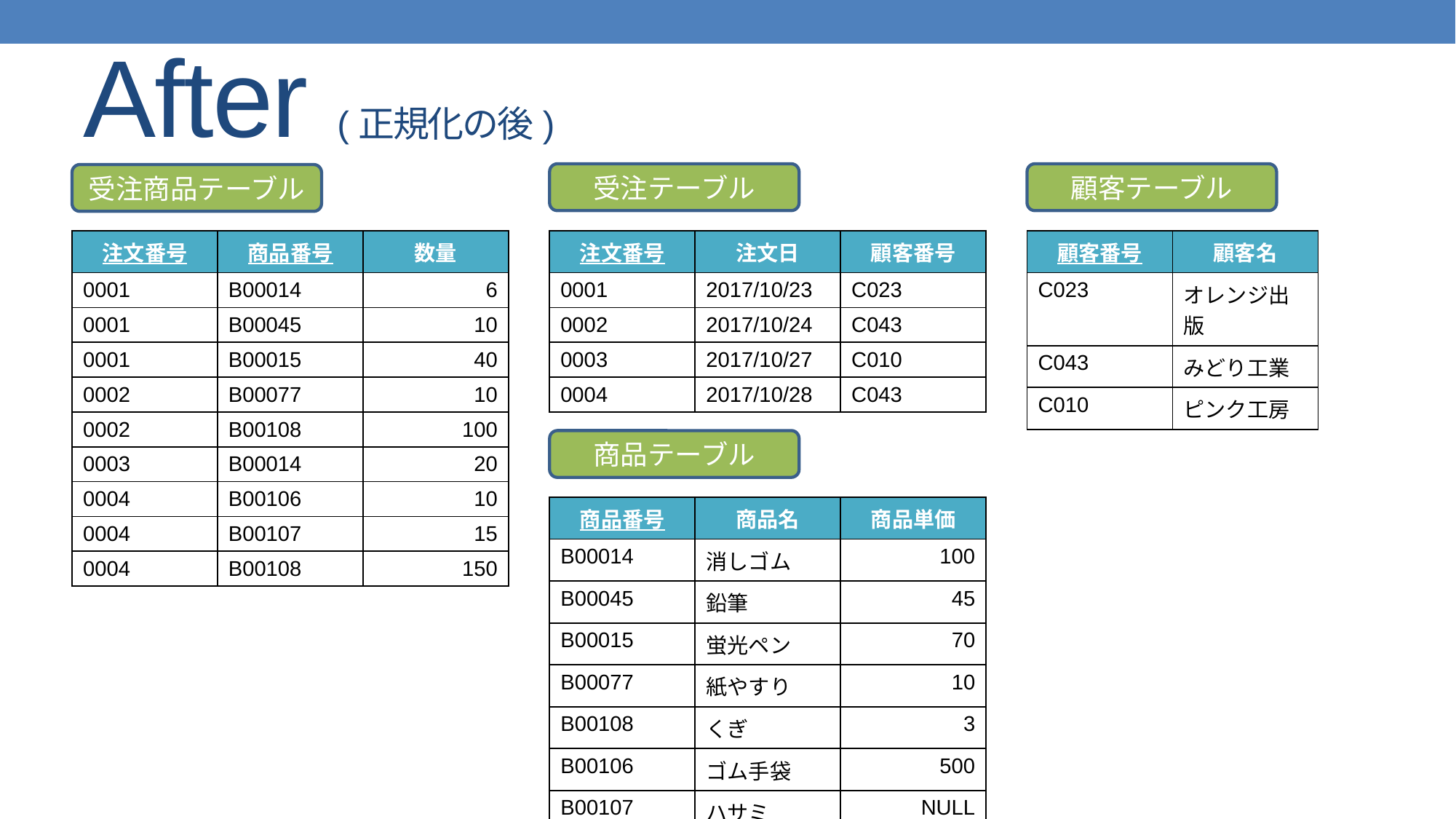

# After (正規化の後)
受注テーブル
顧客テーブル
受注商品テーブル
| 注文番号 | 商品番号 | 数量 |
| --- | --- | --- |
| 0001 | B00014 | 6 |
| 0001 | B00045 | 10 |
| 0001 | B00015 | 40 |
| 0002 | B00077 | 10 |
| 0002 | B00108 | 100 |
| 0003 | B00014 | 20 |
| 0004 | B00106 | 10 |
| 0004 | B00107 | 15 |
| 0004 | B00108 | 150 |
| 注文番号 | 注文日 | 顧客番号 |
| --- | --- | --- |
| 0001 | 2017/10/23 | C023 |
| 0002 | 2017/10/24 | C043 |
| 0003 | 2017/10/27 | C010 |
| 0004 | 2017/10/28 | C043 |
| 顧客番号 | 顧客名 |
| --- | --- |
| C023 | オレンジ出版 |
| C043 | みどり工業 |
| C010 | ピンク工房 |
商品テーブル
| 商品番号 | 商品名 | 商品単価 |
| --- | --- | --- |
| B00014 | 消しゴム | 100 |
| B00045 | 鉛筆 | 45 |
| B00015 | 蛍光ペン | 70 |
| B00077 | 紙やすり | 10 |
| B00108 | くぎ | 3 |
| B00106 | ゴム手袋 | 500 |
| B00107 | ハサミ | NULL |